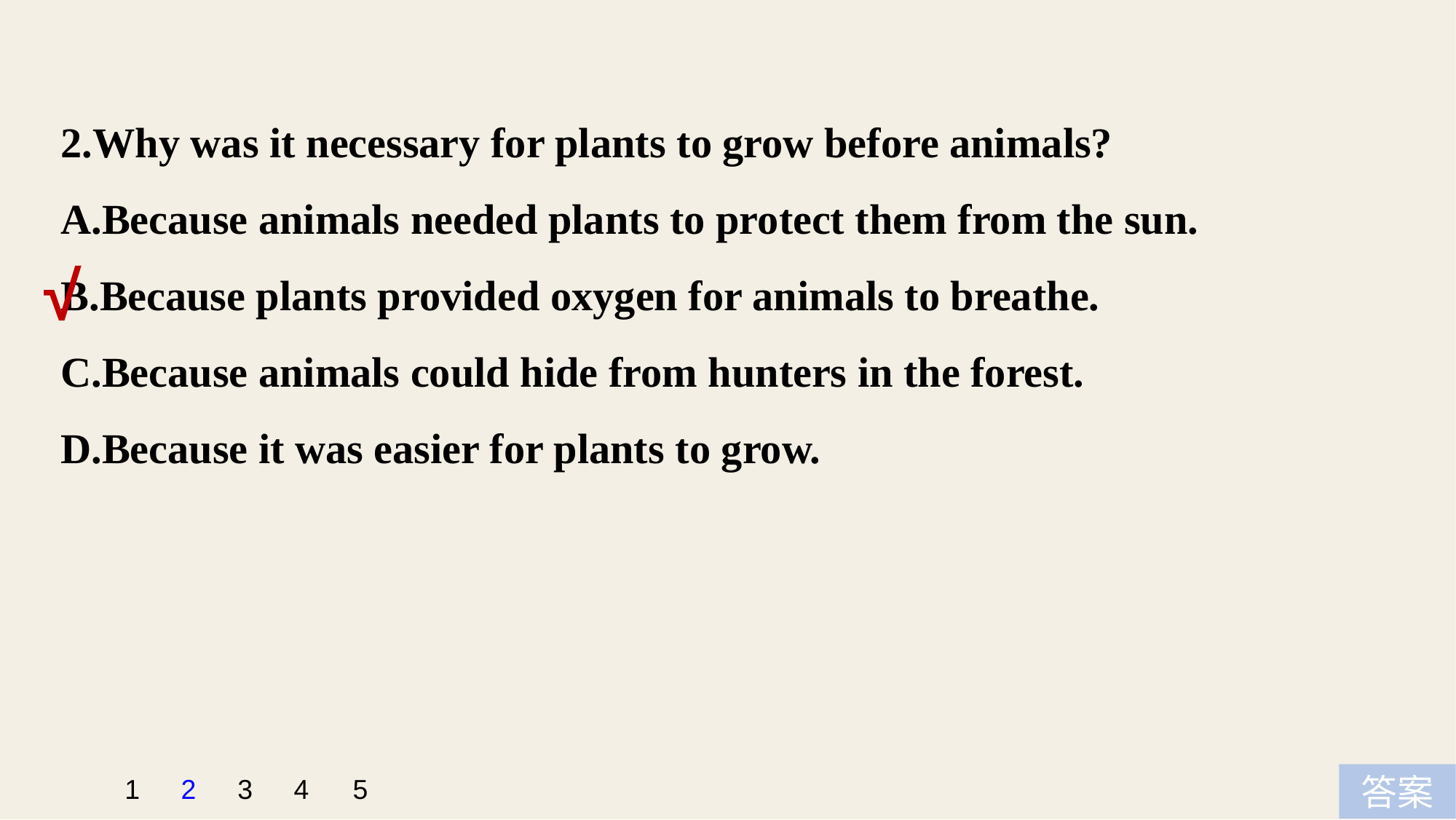

2.Why was it necessary for plants to grow before animals?
A.Because animals needed plants to protect them from the sun.
B.Because plants provided oxygen for animals to breathe.
C.Because animals could hide from hunters in the forest.
D.Because it was easier for plants to grow.
√
5
1
2
3
4
答案